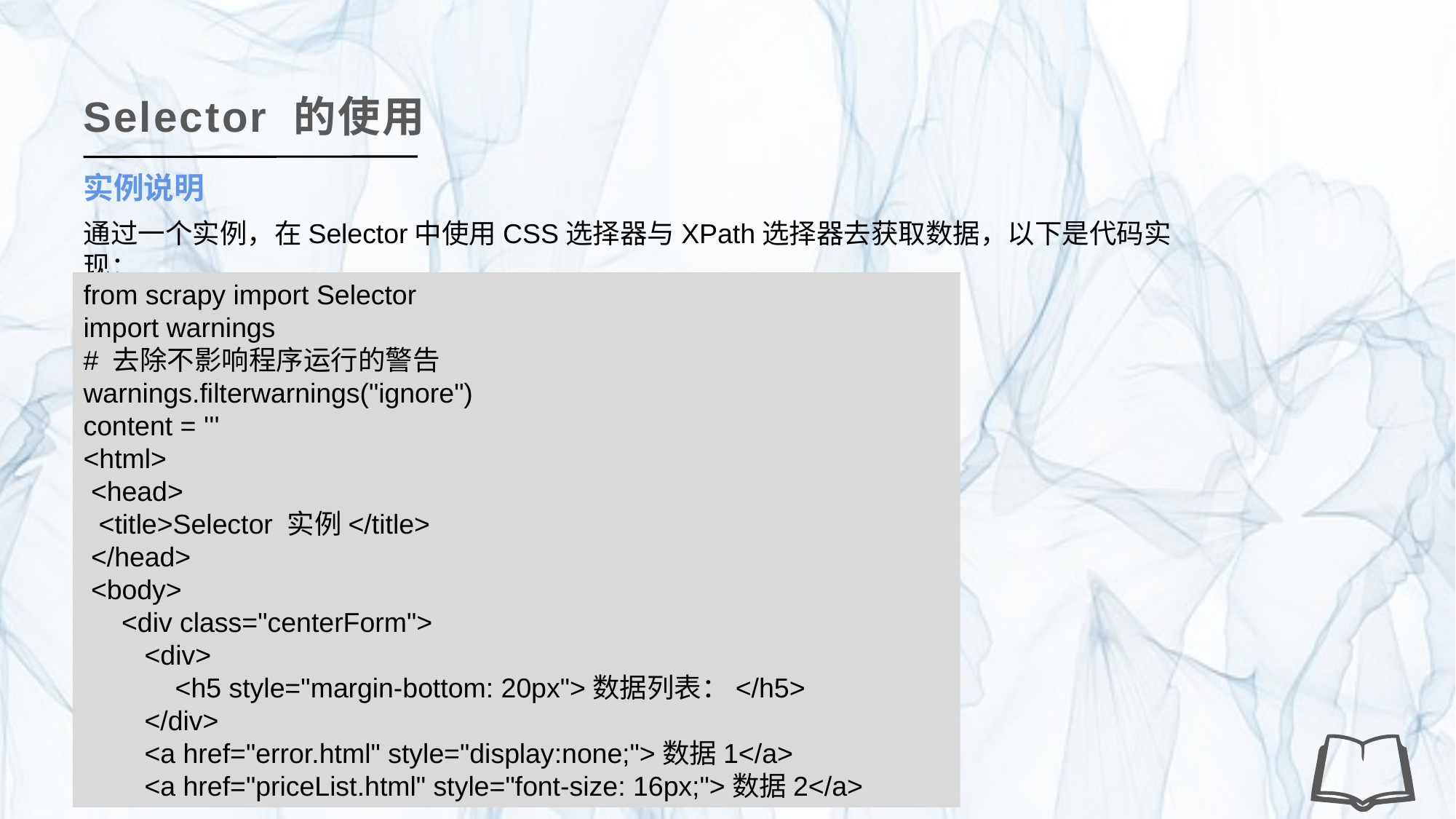

Selector 的使用
实例说明
通过一个实例，在Selector中使用CSS选择器与XPath选择器去获取数据，以下是代码实现：
from scrapy import Selector
import warnings
# 去除不影响程序运行的警告
warnings.filterwarnings("ignore")
content = '''
<html>
 <head>
  <title>Selector 实例</title>
 </head>
 <body>
     <div class="centerForm">
        <div>
            <h5 style="margin-bottom: 20px">数据列表：</h5>
        </div>
        <a href="error.html" style="display:none;">数据1</a>
        <a href="priceList.html" style="font-size: 16px;">数据2</a>

58